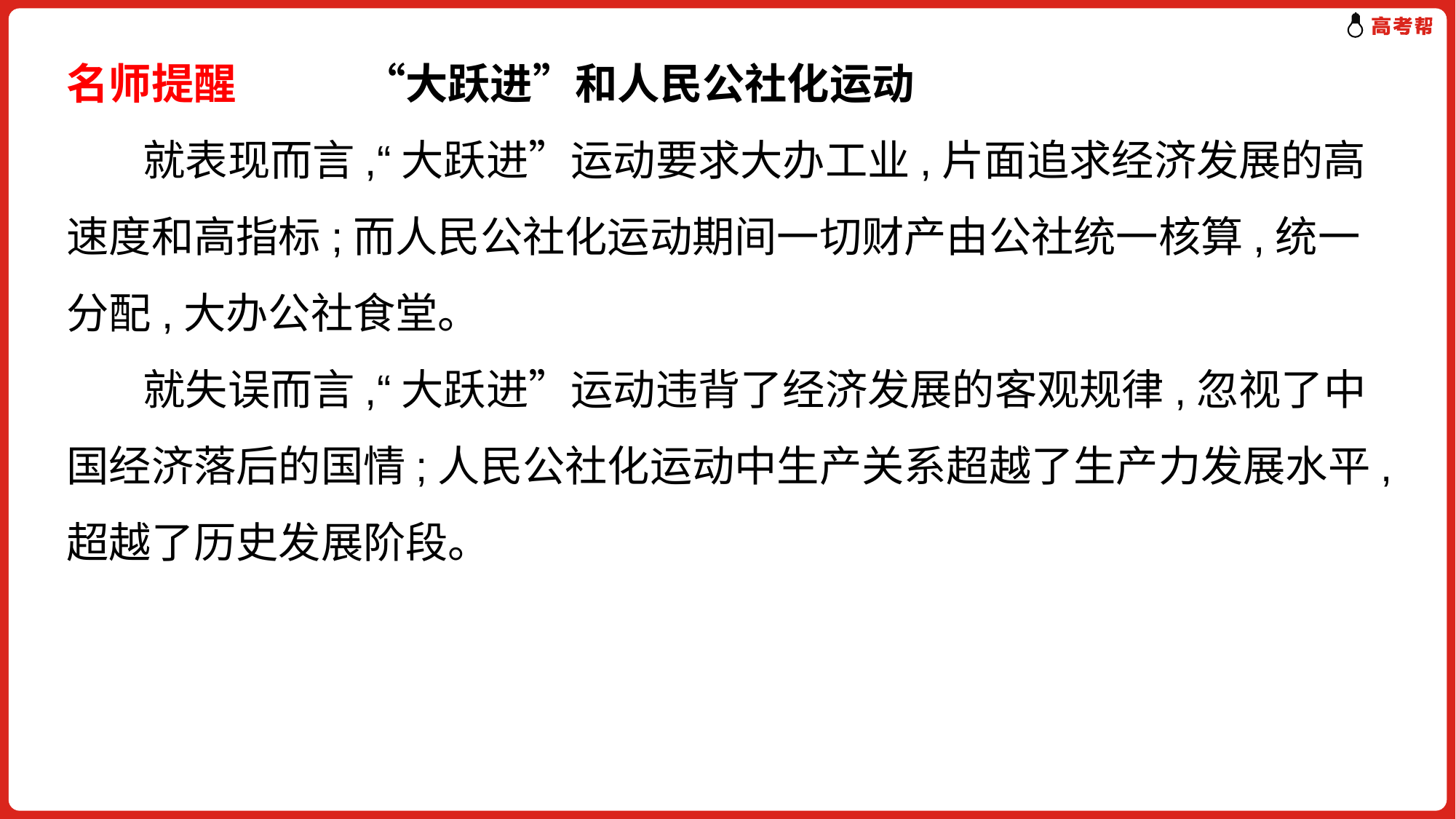

名师提醒　　　“大跃进”和人民公社化运动
       就表现而言,“大跃进”运动要求大办工业,片面追求经济发展的高速度和高指标;而人民公社化运动期间一切财产由公社统一核算,统一分配,大办公社食堂。
       就失误而言,“大跃进”运动违背了经济发展的客观规律,忽视了中国经济落后的国情;人民公社化运动中生产关系超越了生产力发展水平,超越了历史发展阶段。